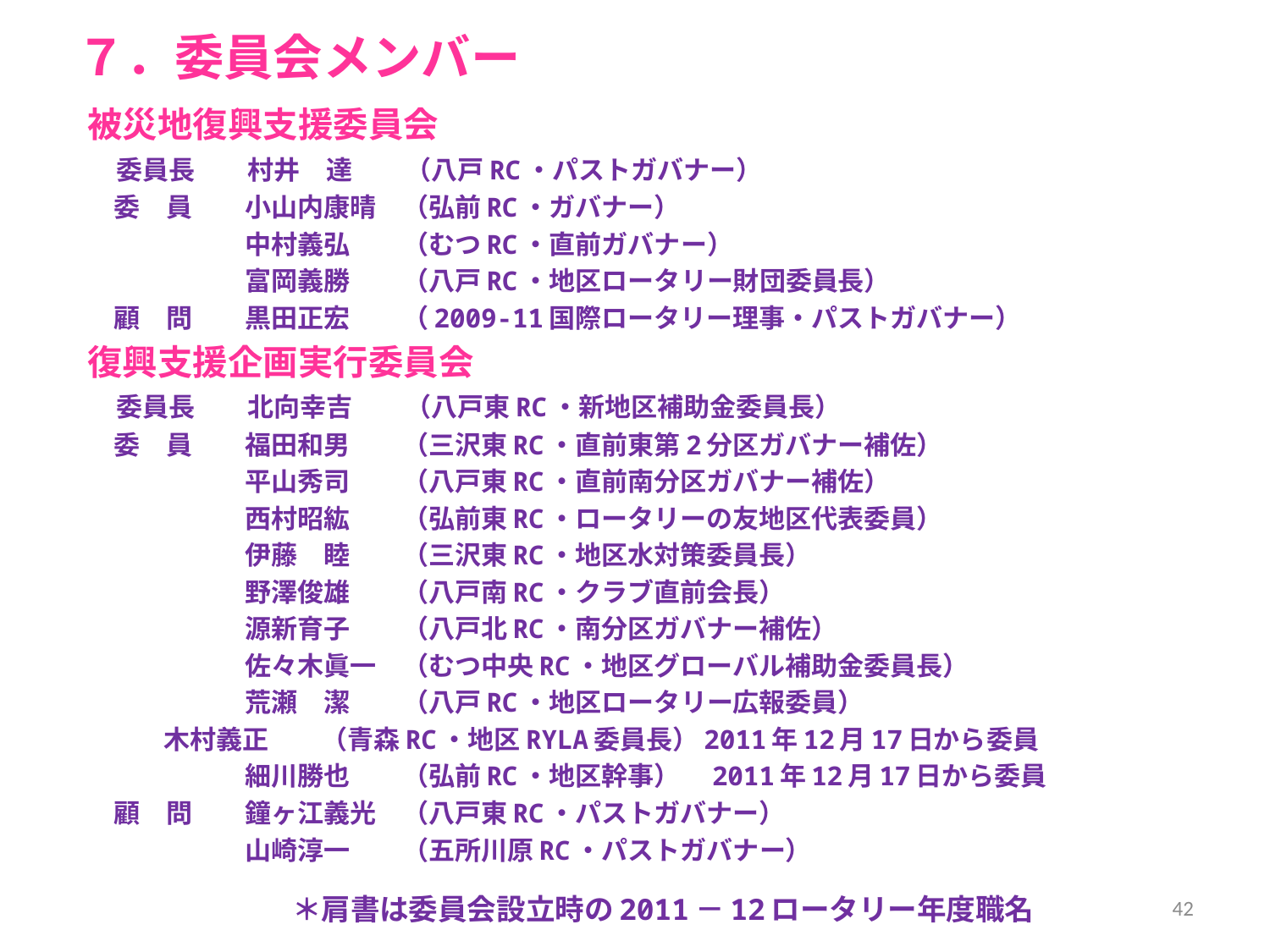

# ７．委員会メンバー
被災地復興支援委員会
　委員長　　村井　達　　（八戸RC・パストガバナー）
　委　員　　小山内康晴　（弘前RC・ガバナー）
　　　　　　中村義弘　　（むつRC・直前ガバナー）
　　　　　　富岡義勝　　（八戸RC・地区ロータリー財団委員長）
　顧　問　　黒田正宏　　（2009-11国際ロータリー理事・パストガバナー）
復興支援企画実行委員会
　委員長　　北向幸吉　　（八戸東RC・新地区補助金委員長）
　委　員　　福田和男　　（三沢東RC・直前東第2分区ガバナー補佐）
　　　　　　平山秀司　　（八戸東RC・直前南分区ガバナー補佐）
　　　　　　西村昭紘　　（弘前東RC・ロータリーの友地区代表委員）
　　　　　　伊藤　睦　　（三沢東RC・地区水対策委員長）
　　　　　　野澤俊雄　　（八戸南RC・クラブ直前会長）
　　　　　　源新育子　　（八戸北RC・南分区ガバナー補佐）
　　　　　　佐々木眞一　（むつ中央RC・地区グローバル補助金委員長）
　　　　　　荒瀬　潔　　（八戸RC・地区ロータリー広報委員）
            木村義正　　（青森RC・地区RYLA委員長）2011年12月17日から委員
　　　　　　細川勝也　　（弘前RC・地区幹事）　2011年12月17日から委員
　顧　問　　鐘ヶ江義光　（八戸東RC・パストガバナー）
　　　　　　山崎淳一　　（五所川原RC・パストガバナー）

　　　　　　　＊肩書は委員会設立時の2011－12ロータリー年度職名

42